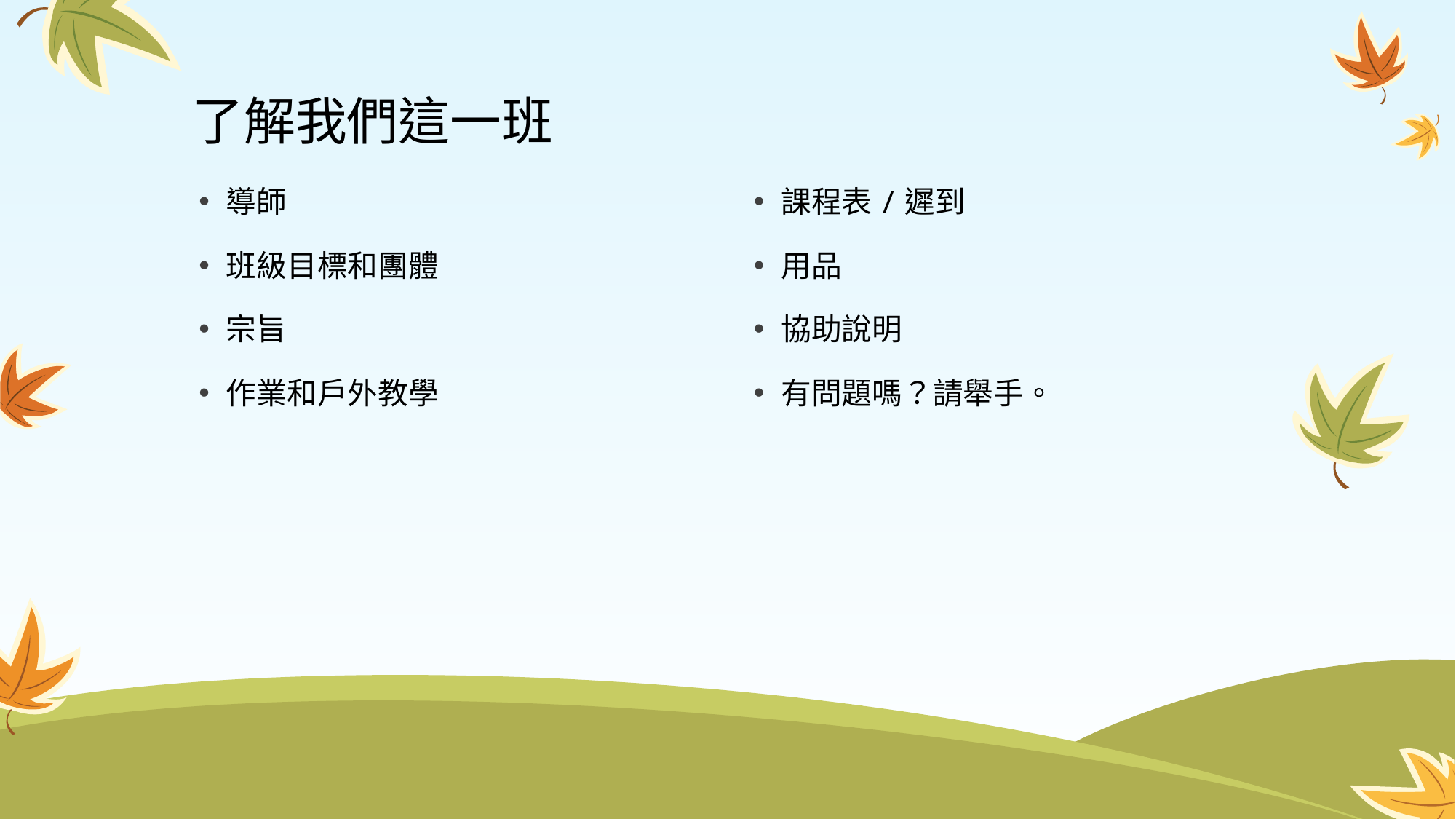

# 了解我們這一班
導師
班級目標和團體
宗旨
作業和戶外教學
課程表/遲到
用品
協助說明
有問題嗎？請舉手。